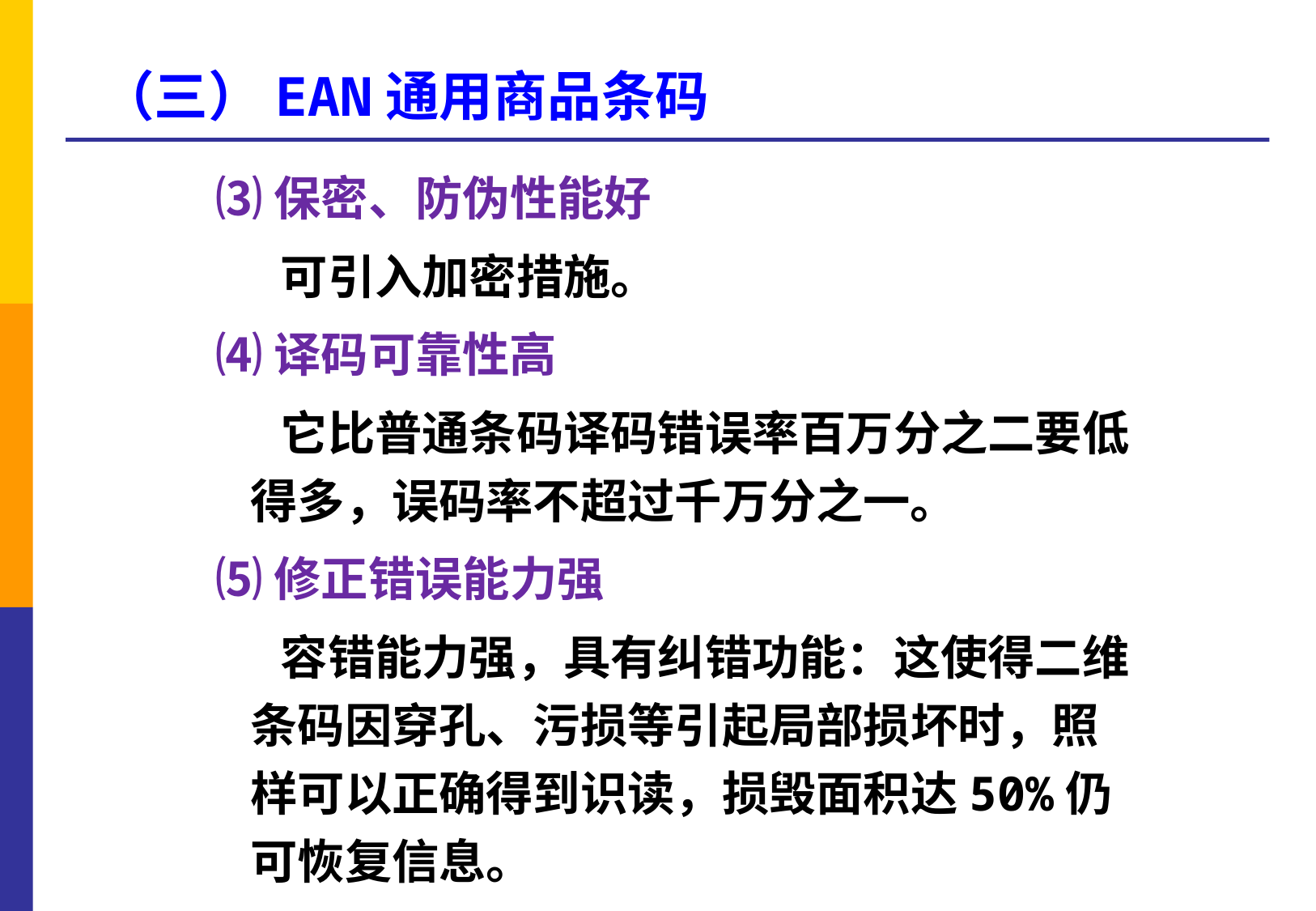

（三）EAN通用商品条码
 ⑶保密、防伪性能好
      可引入加密措施。
 ⑷译码可靠性高
      它比普通条码译码错误率百万分之二要低得多，误码率不超过千万分之一。
 ⑸修正错误能力强
      容错能力强，具有纠错功能：这使得二维条码因穿孔、污损等引起局部损坏时，照样可以正确得到识读，损毁面积达50%仍可恢复信息。